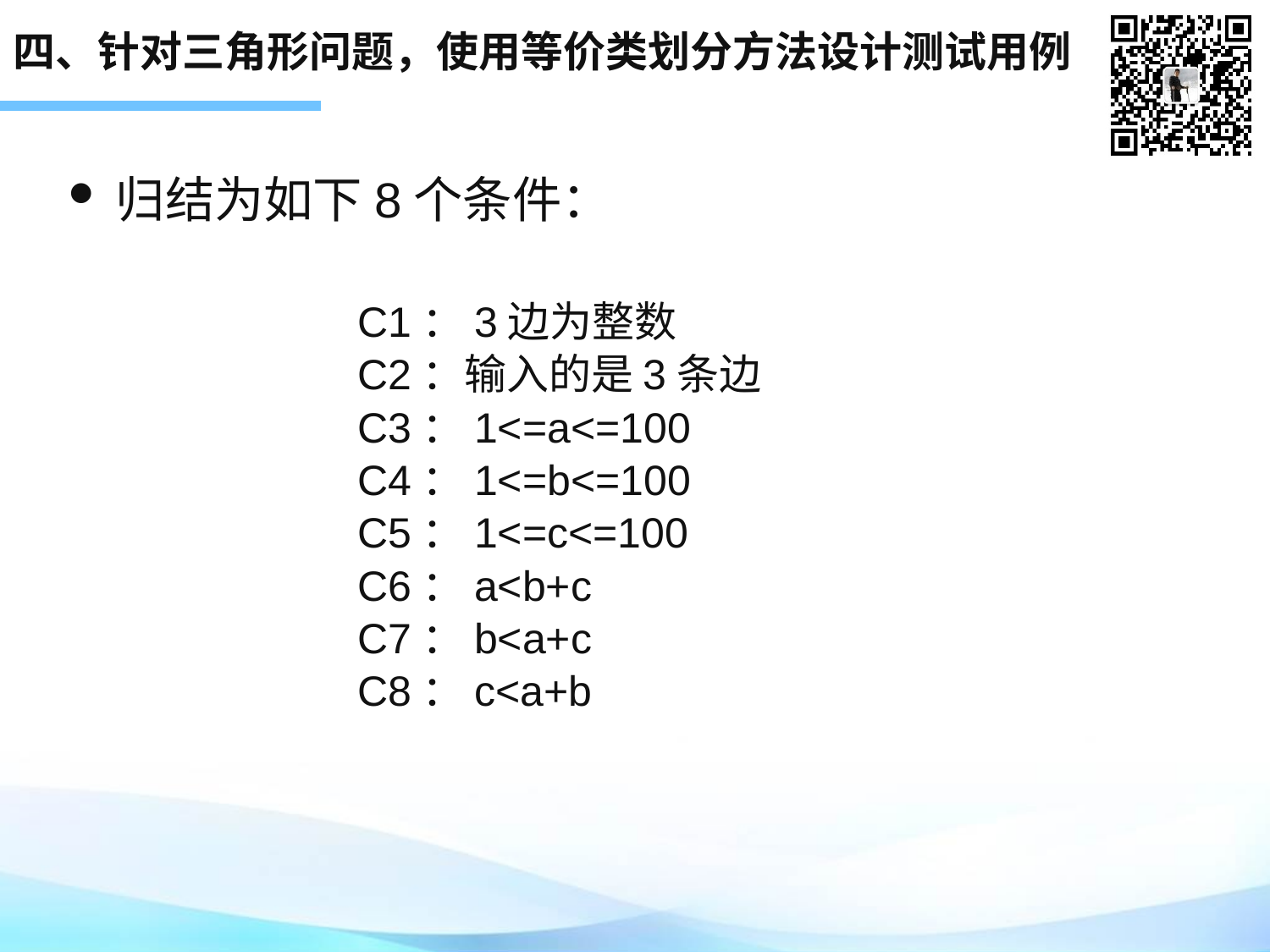

# 四、针对三角形问题，使用等价类划分方法设计测试用例
归结为如下8个条件：

C1：3边为整数
C2：输入的是3条边
C3：1<=a<=100
C4：1<=b<=100
C5：1<=c<=100
C6：a<b+c
C7：b<a+c
C8：c<a+b